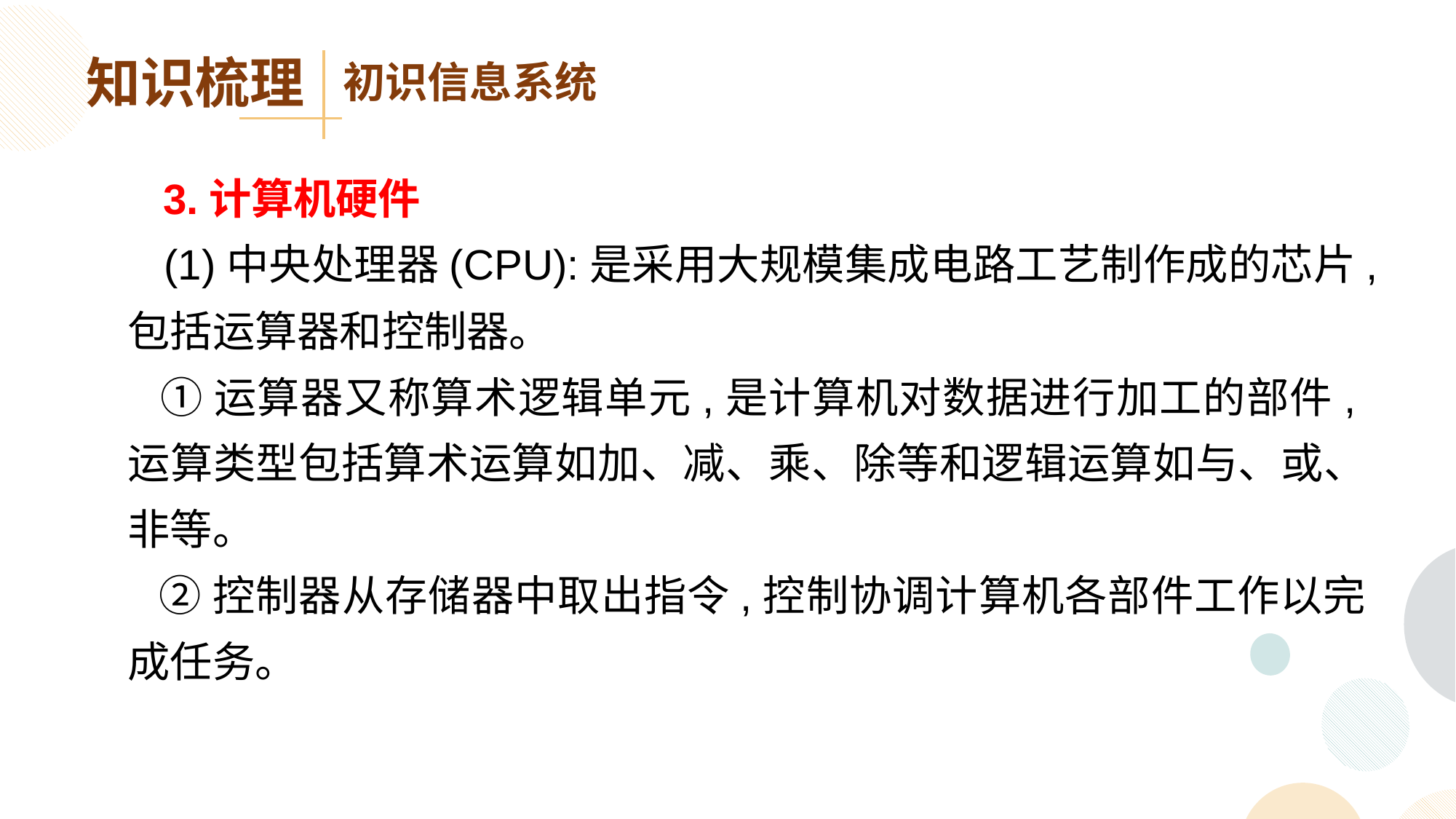

知识梳理
初识信息系统
   3.计算机硬件
   (1)中央处理器(CPU):是采用大规模集成电路工艺制作成的芯片,包括运算器和控制器。
   ①运算器又称算术逻辑单元,是计算机对数据进行加工的部件,运算类型包括算术运算如加、减、乘、除等和逻辑运算如与、或、非等。
   ②控制器从存储器中取出指令,控制协调计算机各部件工作以完成任务。